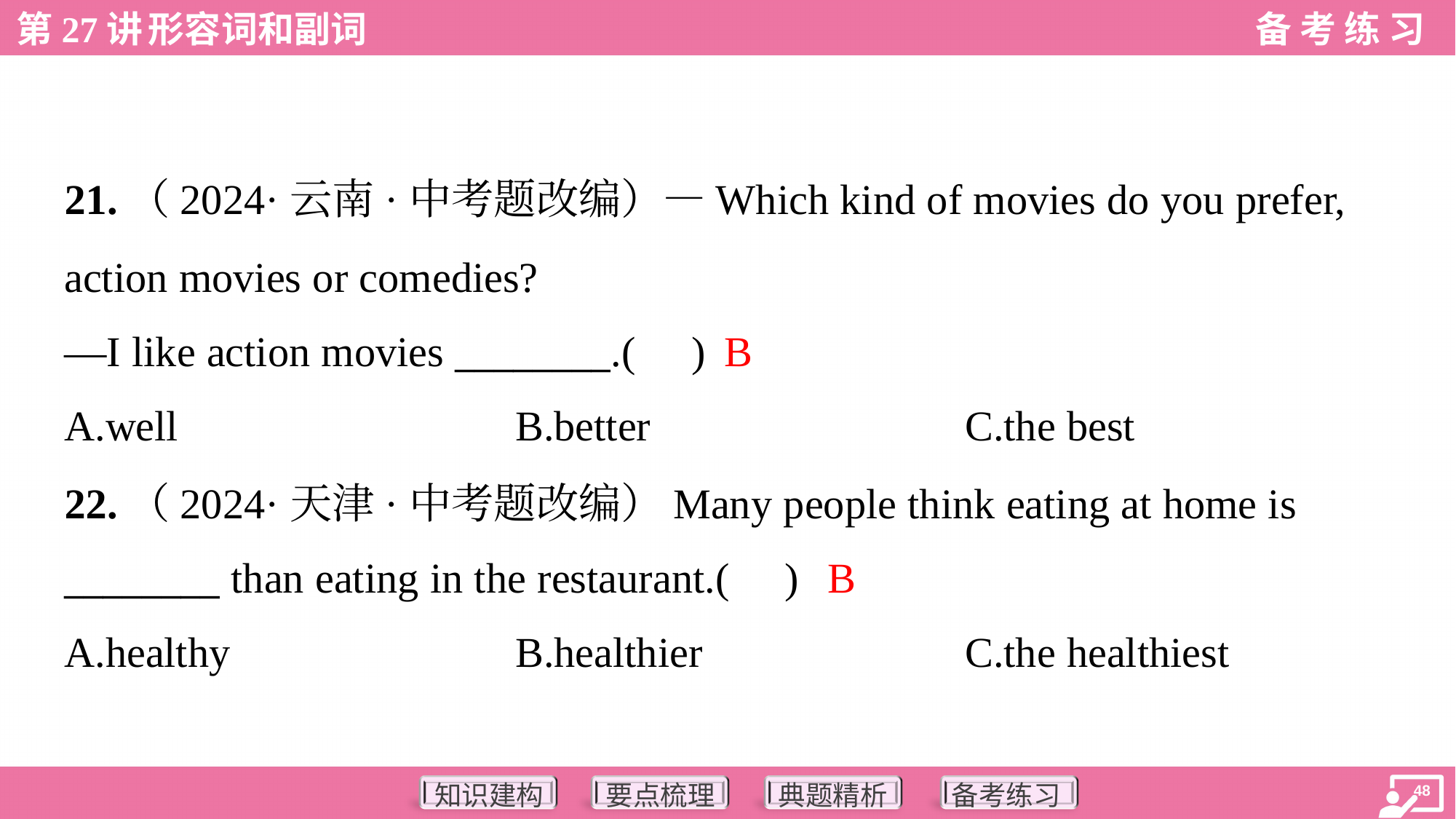

21.（2024·云南·中考题改编）—Which kind of movies do you prefer,
action movies or comedies?
—I like action movies ________.(     )
B
A.well	B.better	C.the best
22.（2024·天津·中考题改编）Many people think eating at home is
________ than eating in the restaurant.(     )
B
A.healthy	B.healthier	C.the healthiest